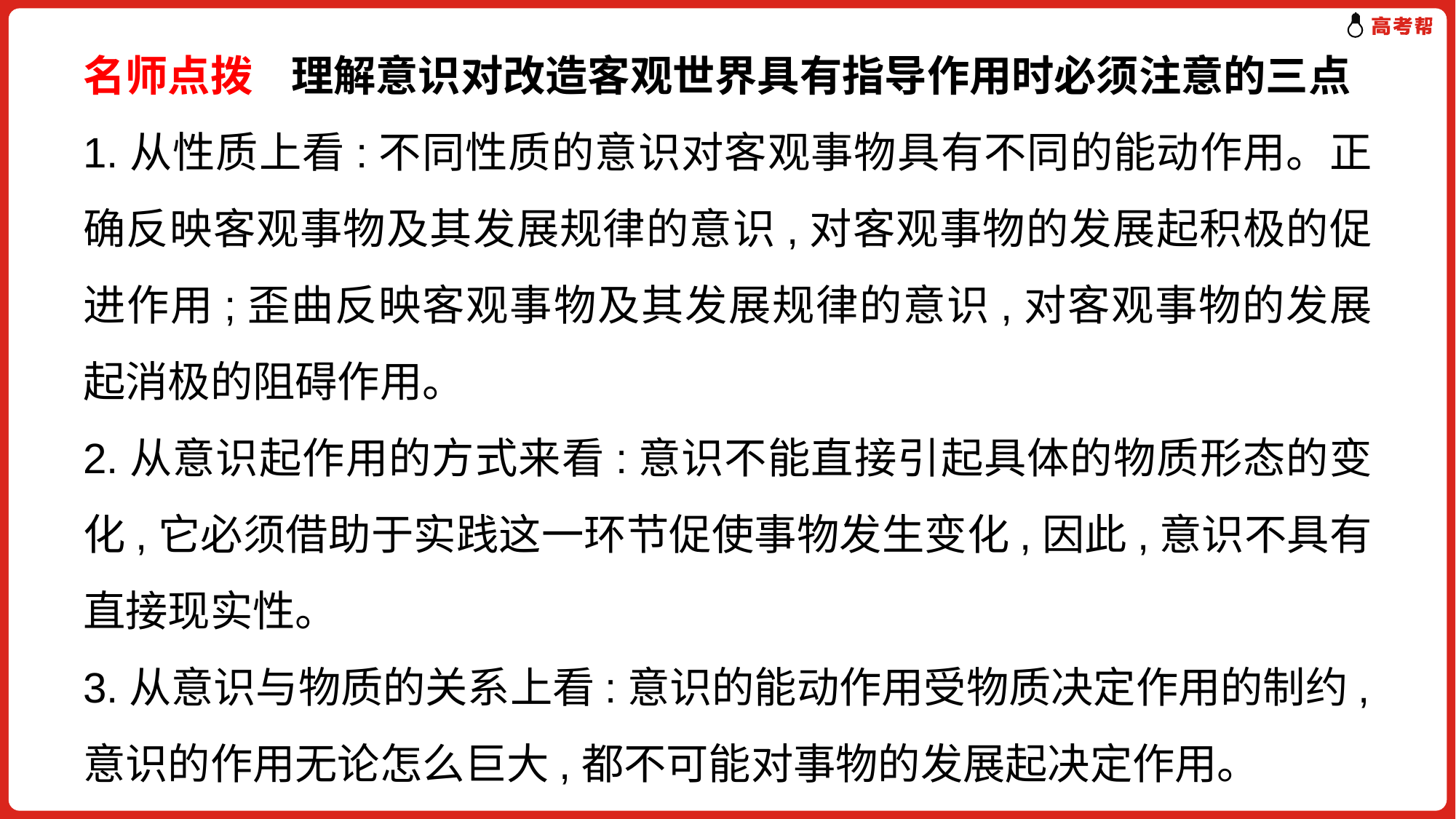

名师点拨    理解意识对改造客观世界具有指导作用时必须注意的三点
1.从性质上看:不同性质的意识对客观事物具有不同的能动作用。正确反映客观事物及其发展规律的意识,对客观事物的发展起积极的促进作用;歪曲反映客观事物及其发展规律的意识,对客观事物的发展起消极的阻碍作用。
2.从意识起作用的方式来看:意识不能直接引起具体的物质形态的变化,它必须借助于实践这一环节促使事物发生变化,因此,意识不具有直接现实性。
3.从意识与物质的关系上看:意识的能动作用受物质决定作用的制约,意识的作用无论怎么巨大,都不可能对事物的发展起决定作用。